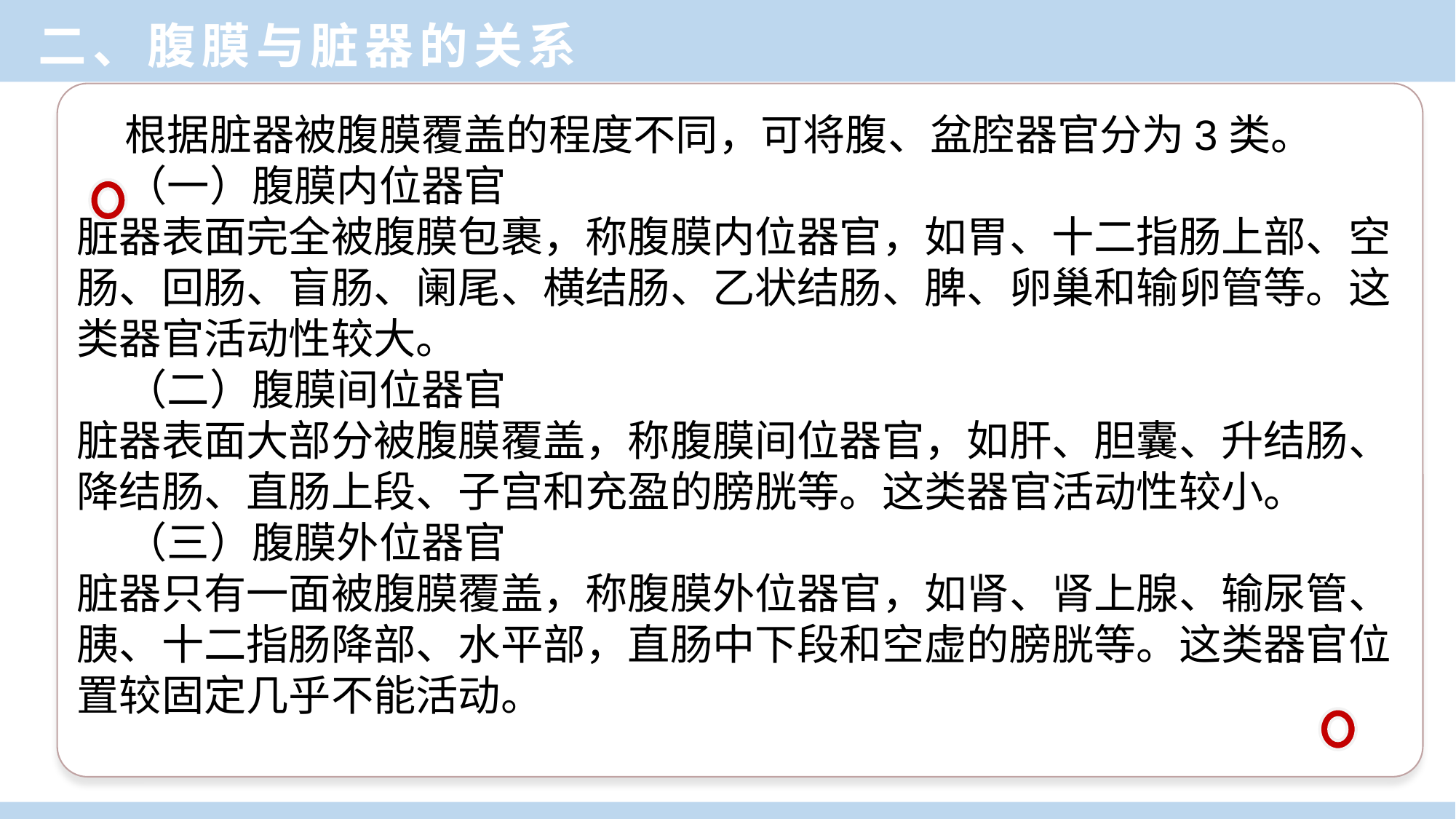

二、腹膜与脏器的关系
    根据脏器被腹膜覆盖的程度不同，可将腹、盆腔器官分为3类。
    （一）腹膜内位器官
脏器表面完全被腹膜包裹，称腹膜内位器官，如胃、十二指肠上部、空肠、回肠、盲肠、阑尾、横结肠、乙状结肠、脾、卵巢和输卵管等。这类器官活动性较大。
    （二）腹膜间位器官
脏器表面大部分被腹膜覆盖，称腹膜间位器官，如肝、胆囊、升结肠、降结肠、直肠上段、子宫和充盈的膀胱等。这类器官活动性较小。
    （三）腹膜外位器官
脏器只有一面被腹膜覆盖，称腹膜外位器官，如肾、肾上腺、输尿管、胰、十二指肠降部、水平部，直肠中下段和空虚的膀胱等。这类器官位置较固定几乎不能活动。